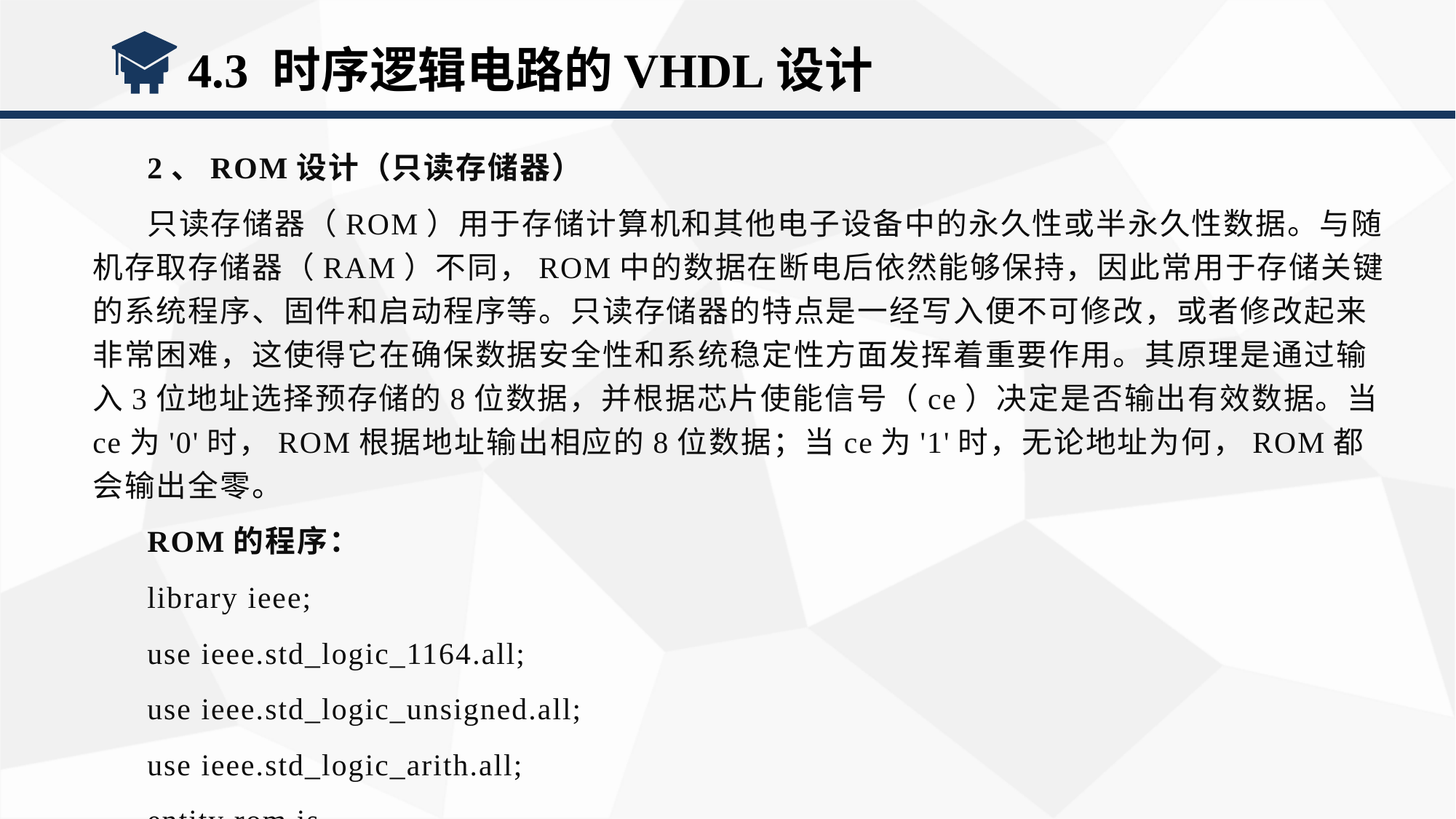

4.3 时序逻辑电路的VHDL设计

2、ROM设计（只读存储器）
只读存储器（ROM）用于存储计算机和其他电子设备中的永久性或半永久性数据。与随机存取存储器（RAM）不同，ROM中的数据在断电后依然能够保持，因此常用于存储关键的系统程序、固件和启动程序等。只读存储器的特点是一经写入便不可修改，或者修改起来非常困难，这使得它在确保数据安全性和系统稳定性方面发挥着重要作用。其原理是通过输入3位地址选择预存储的8位数据，并根据芯片使能信号（ce）决定是否输出有效数据。当ce为'0'时，ROM根据地址输出相应的8位数据；当ce为'1'时，无论地址为何，ROM都会输出全零。
ROM的程序：
library ieee;
use ieee.std_logic_1164.all;
use ieee.std_logic_unsigned.all;
use ieee.std_logic_arith.all;
entity rom is